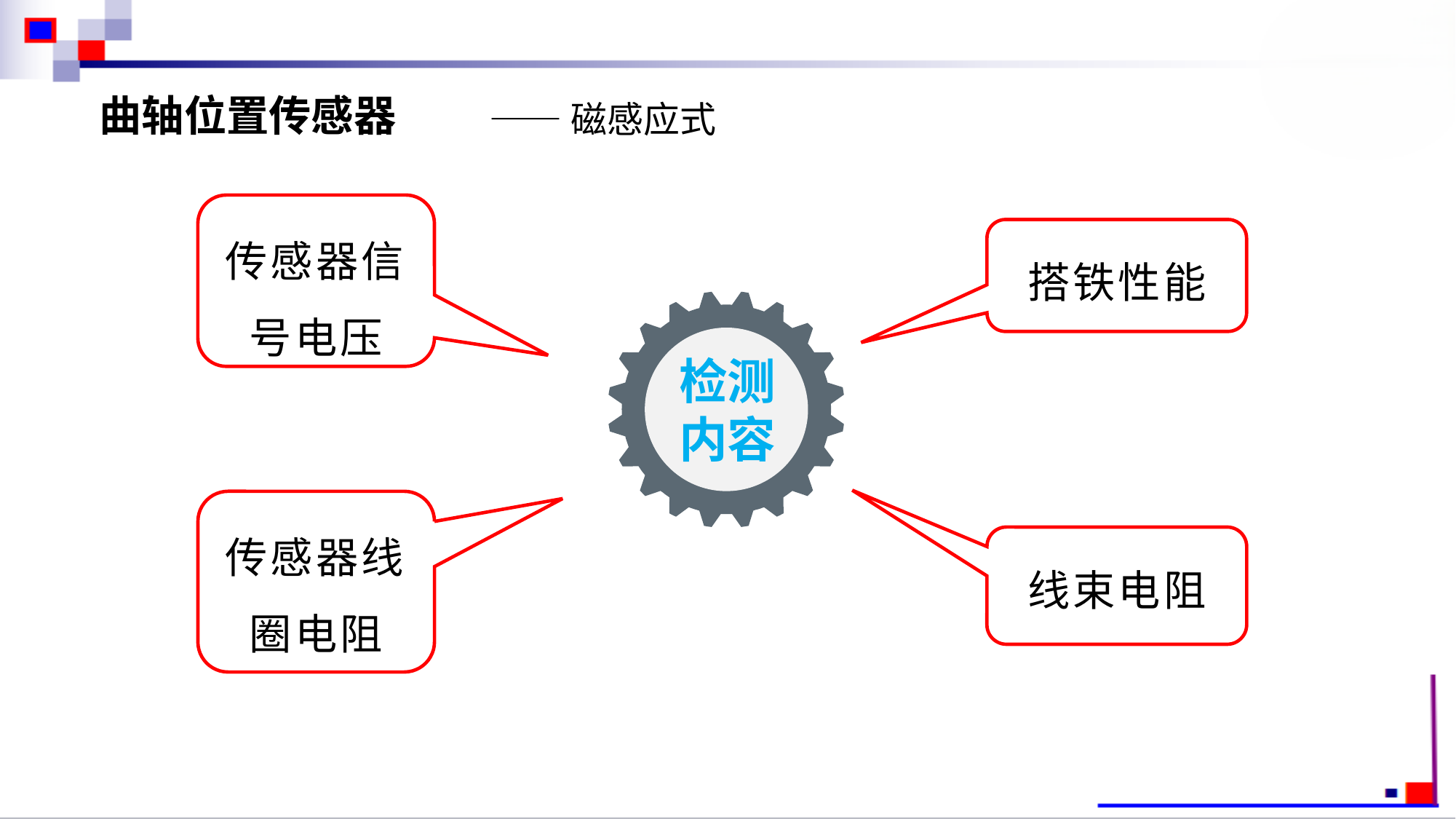

曲轴位置传感器
——磁感应式
传感器信号电压
搭铁性能

检测
内容
传感器线圈电阻
线束电阻